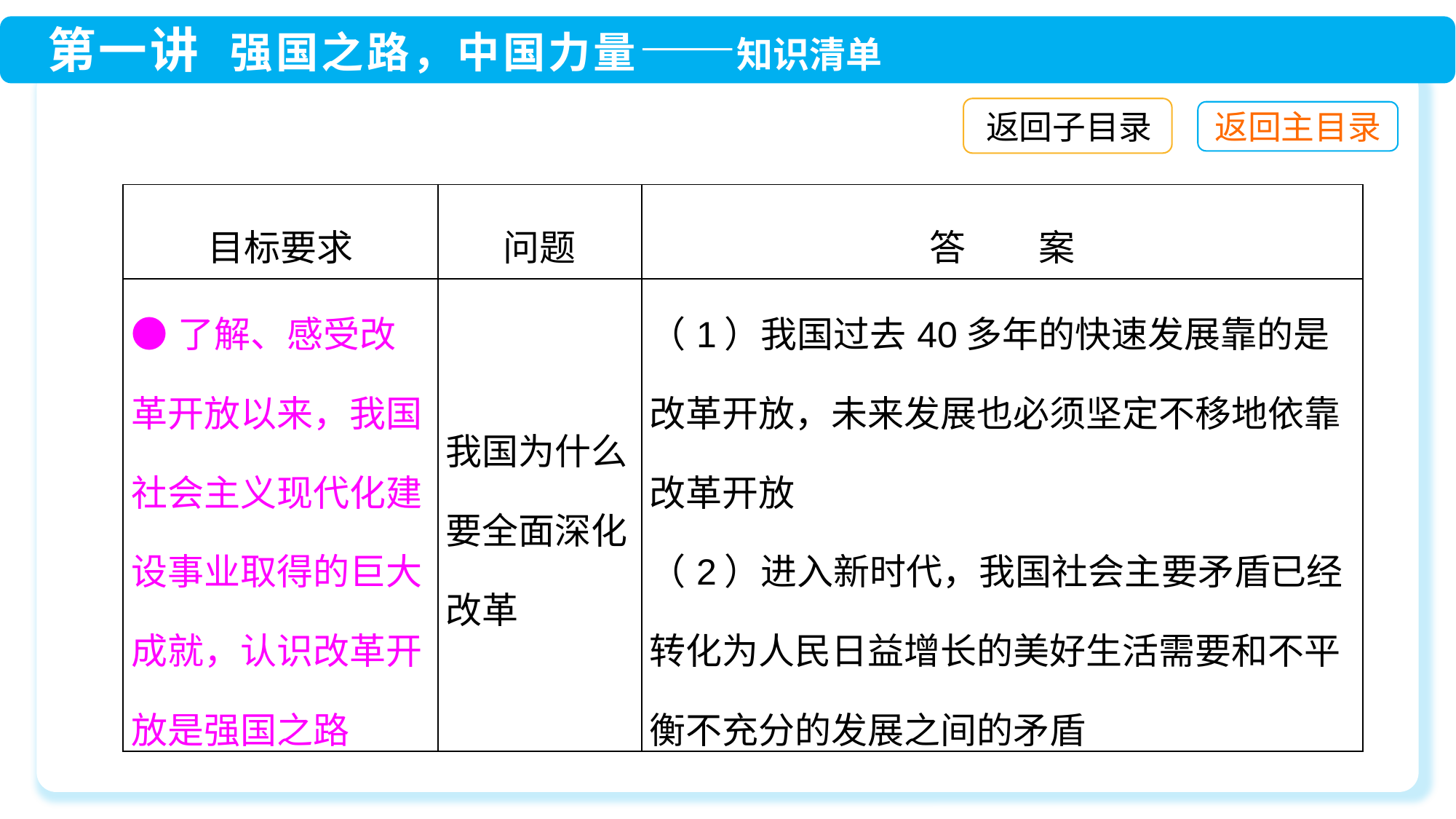

返回子目录
| 目标要求 | 问题 | 答　　案 |
| --- | --- | --- |
| ●了解、感受改革开放以来，我国社会主义现代化建设事业取得的巨大成就，认识改革开放是强国之路 | 我国为什么要全面深化改革 | （1）我国过去40多年的快速发展靠的是改革开放，未来发展也必须坚定不移地依靠改革开放 （2）进入新时代，我国社会主要矛盾已经转化为人民日益增长的美好生活需要和不平衡不充分的发展之间的矛盾 |